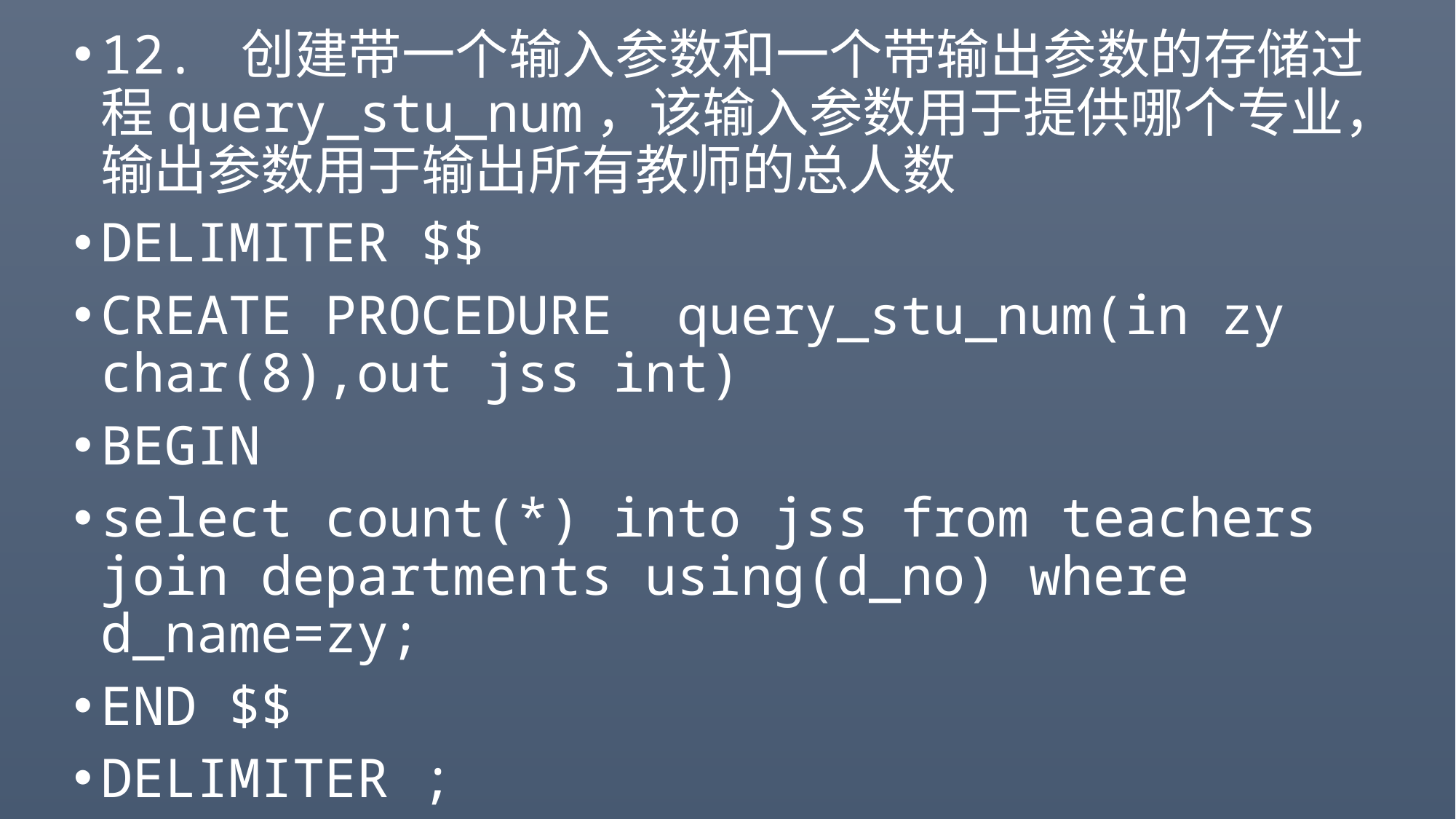

#
12. 创建带一个输入参数和一个带输出参数的存储过程query_stu_num，该输入参数用于提供哪个专业，输出参数用于输出所有教师的总人数
DELIMITER $$
CREATE PROCEDURE  query_stu_num(in zy char(8),out jss int)
BEGIN
select count(*) into jss from teachers join departments using(d_no) where d_name=zy;
END $$
DELIMITER ;